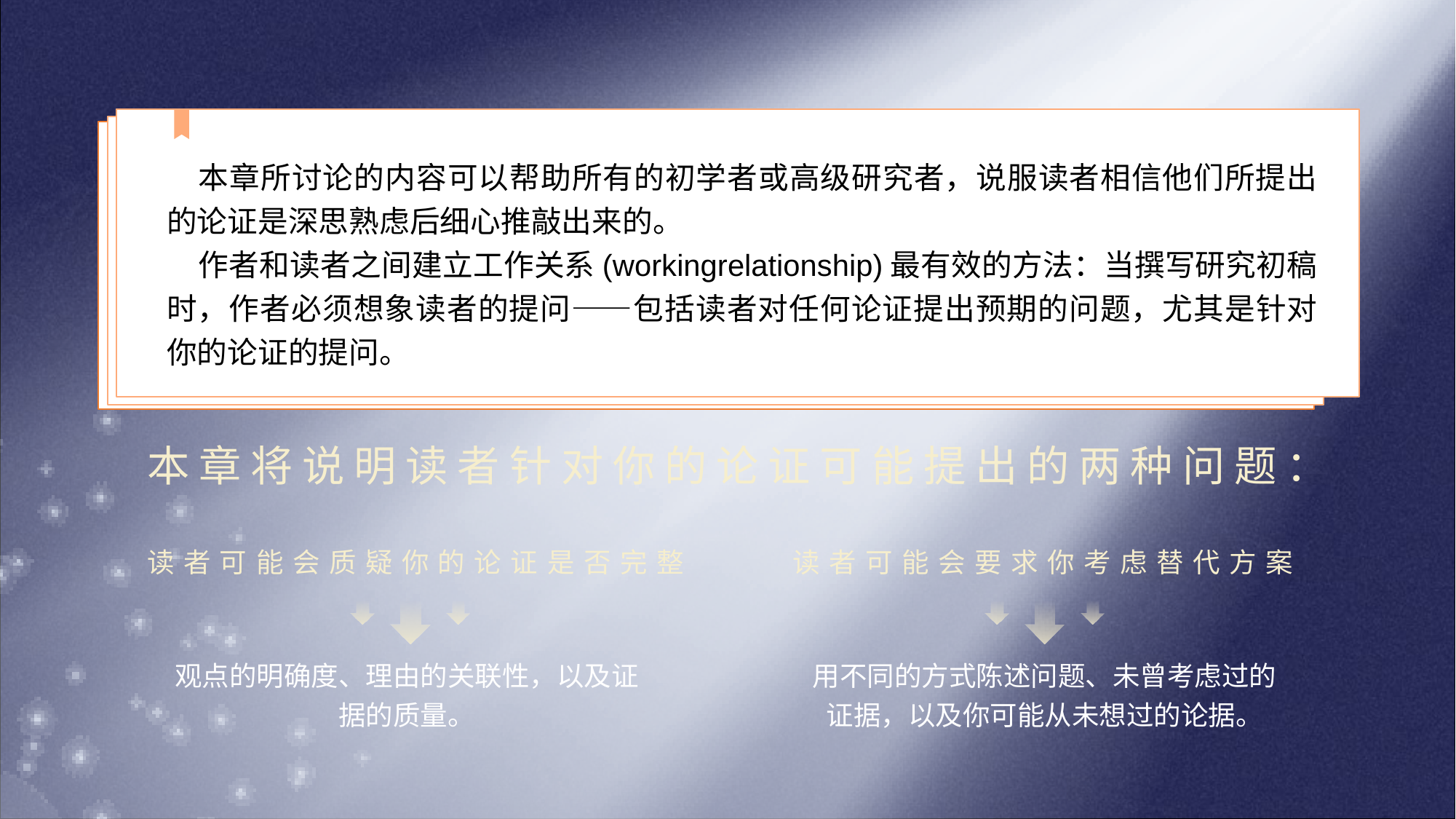

本章所讨论的内容可以帮助所有的初学者或高级研究者，说服读者相信他们所提出的论证是深思熟虑后细心推敲出来的。
作者和读者之间建立工作关系(workingrelationship)最有效的方法：当撰写研究初稿时，作者必须想象读者的提问——包括读者对任何论证提出预期的问题，尤其是针对你的论证的提问。
本章将说明读者针对你的论证可能提出的两种问题：

读者可能会质疑你的论证是否完整
读者可能会要求你考虑替代方案

观点的明确度、理由的关联性，以及证据的质量。
用不同的方式陈述问题、未曾考虑过的证据，以及你可能从未想过的论据。